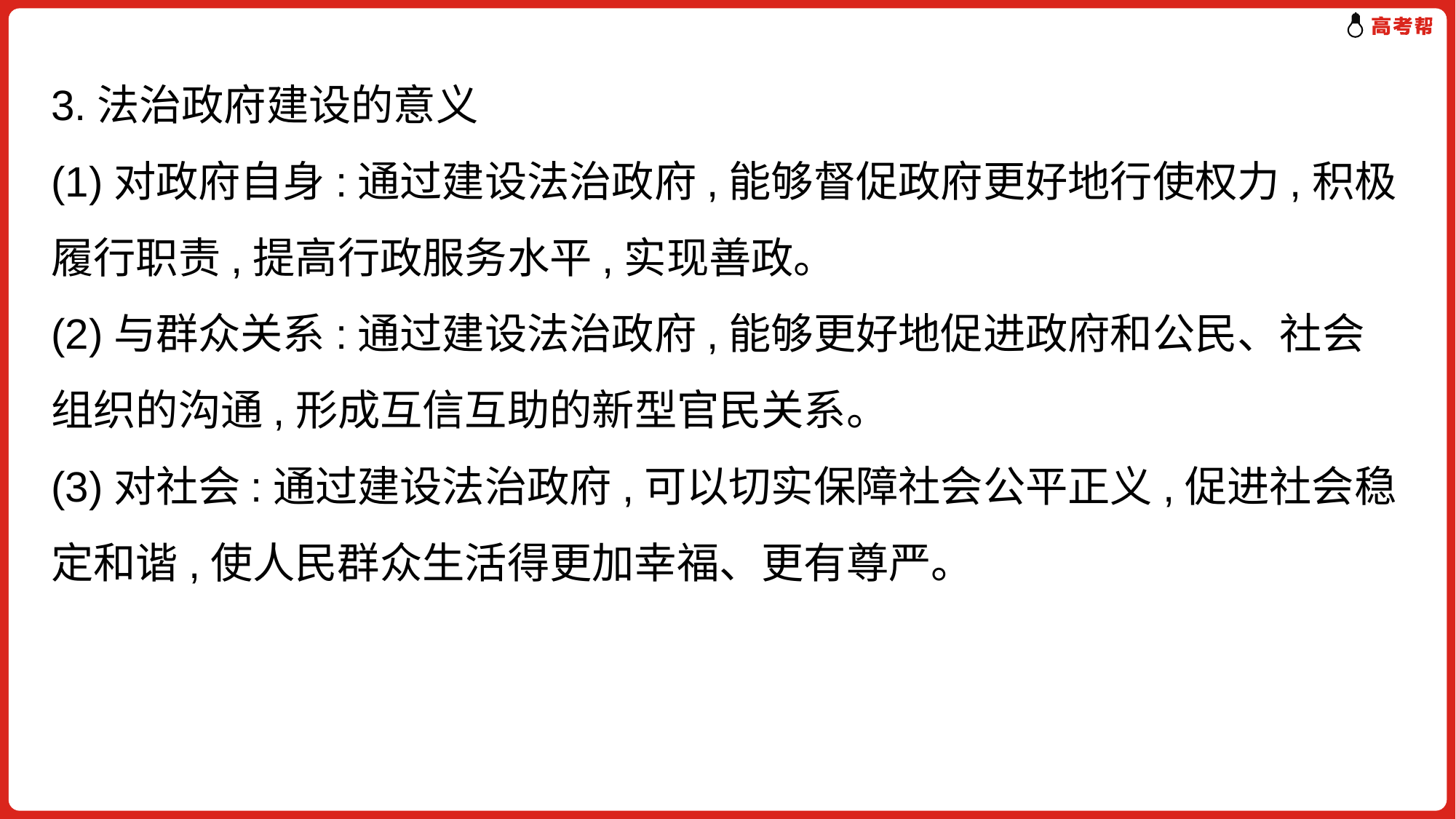

# 3.法治政府建设的意义 (1)对政府自身:通过建设法治政府,能够督促政府更好地行使权力,积极履行职责,提高行政服务水平,实现善政。 (2)与群众关系:通过建设法治政府,能够更好地促进政府和公民、社会组织的沟通,形成互信互助的新型官民关系。 (3)对社会:通过建设法治政府,可以切实保障社会公平正义,促进社会稳定和谐,使人民群众生活得更加幸福、更有尊严。